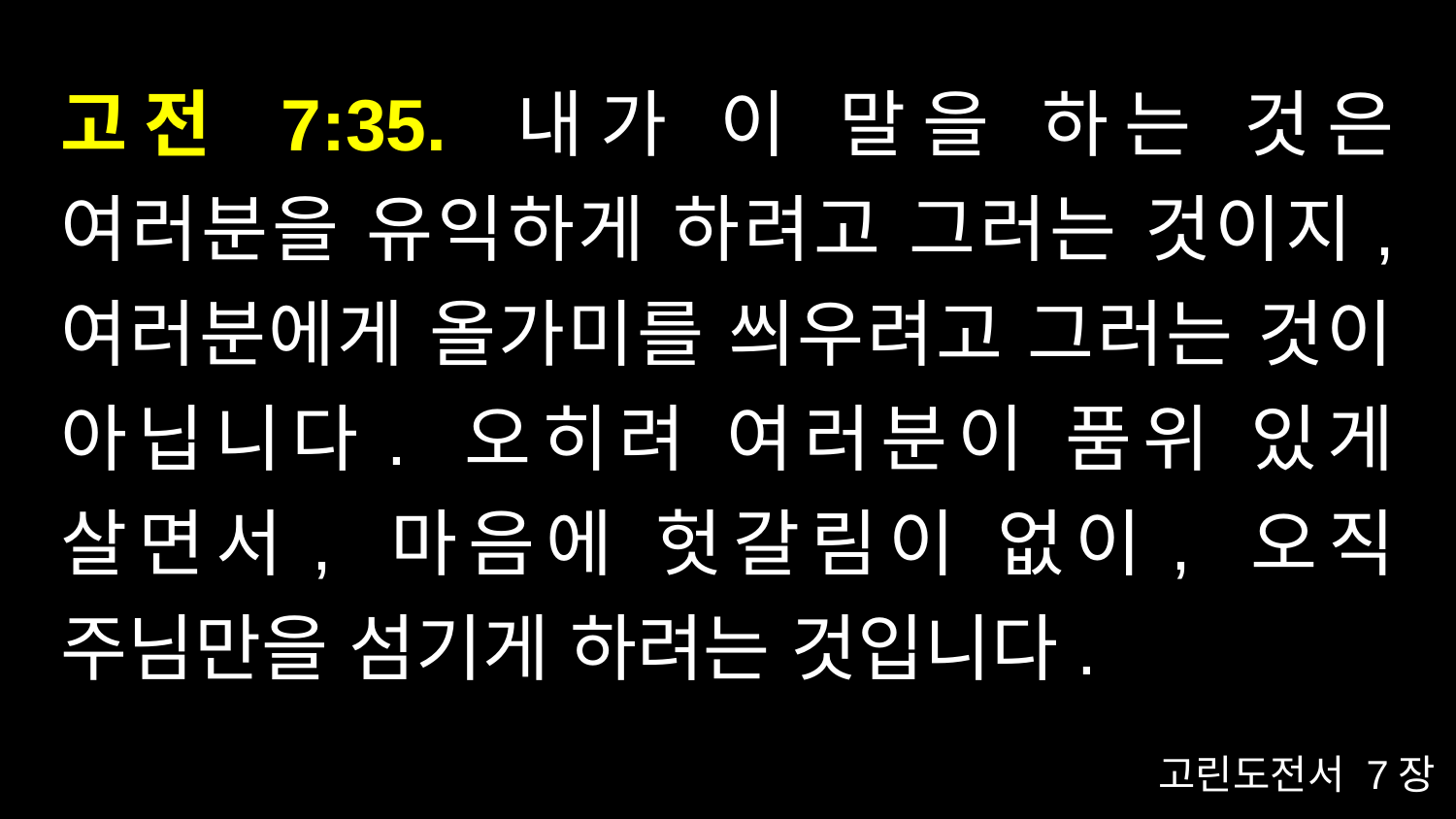

# 고전 7:35. 내가 이 말을 하는 것은 여러분을 유익하게 하려고 그러는 것이지, 여러분에게 올가미를 씌우려고 그러는 것이 아닙니다. 오히려 여러분이 품위 있게 살면서, 마음에 헛갈림이 없이, 오직 주님만을 섬기게 하려는 것입니다.
고린도전서 7장